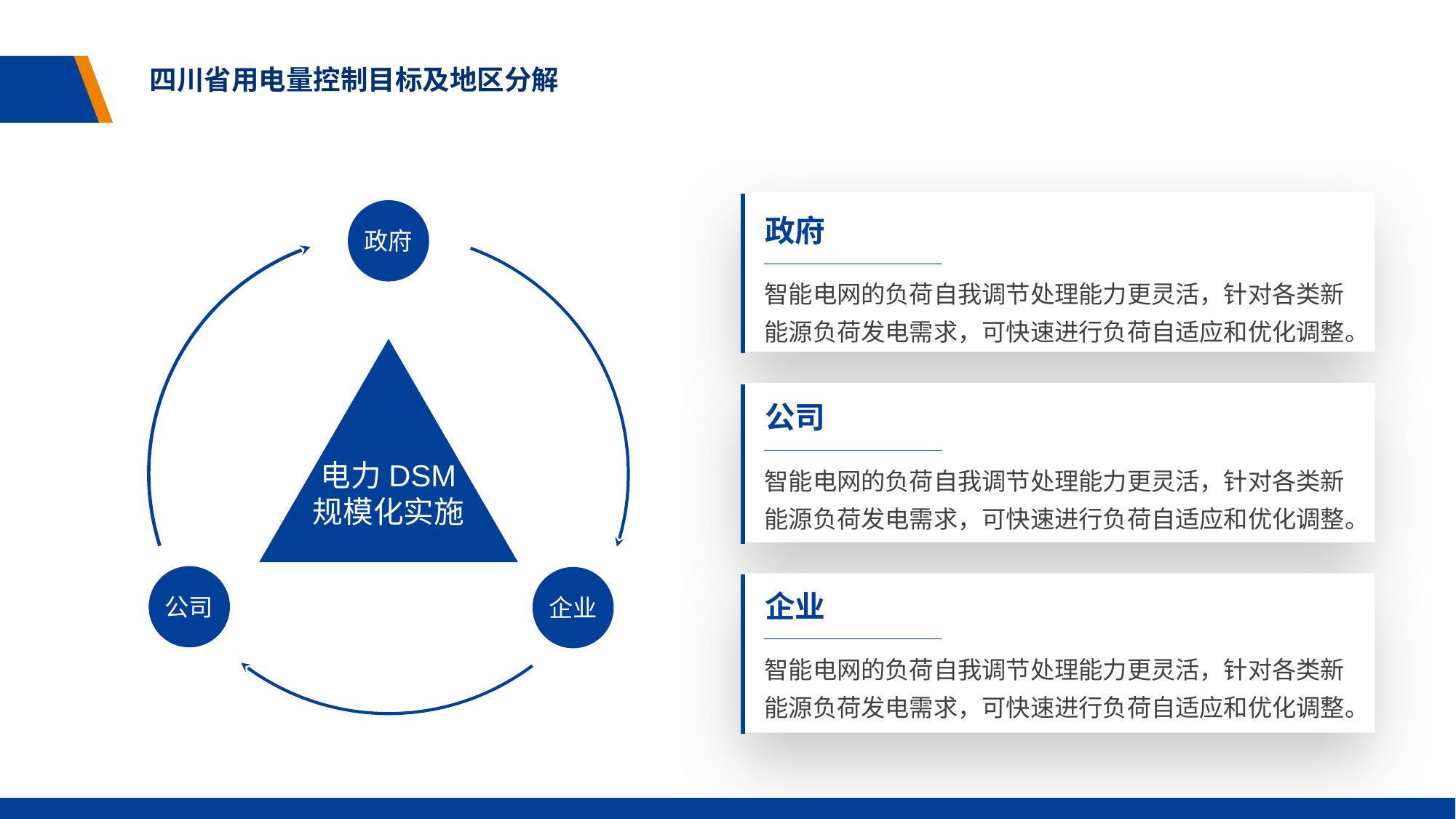

四川省用电量控制目标及地区分解

政府
政府

智能电网的负荷自我调节处理能力更灵活，针对各类新能源负荷发电需求，可快速进行负荷自适应和优化调整。

公司
电力DSM
规模化实施
智能电网的负荷自我调节处理能力更灵活，针对各类新能源负荷发电需求，可快速进行负荷自适应和优化调整。

公司

企业

企业
智能电网的负荷自我调节处理能力更灵活，针对各类新能源负荷发电需求，可快速进行负荷自适应和优化调整。